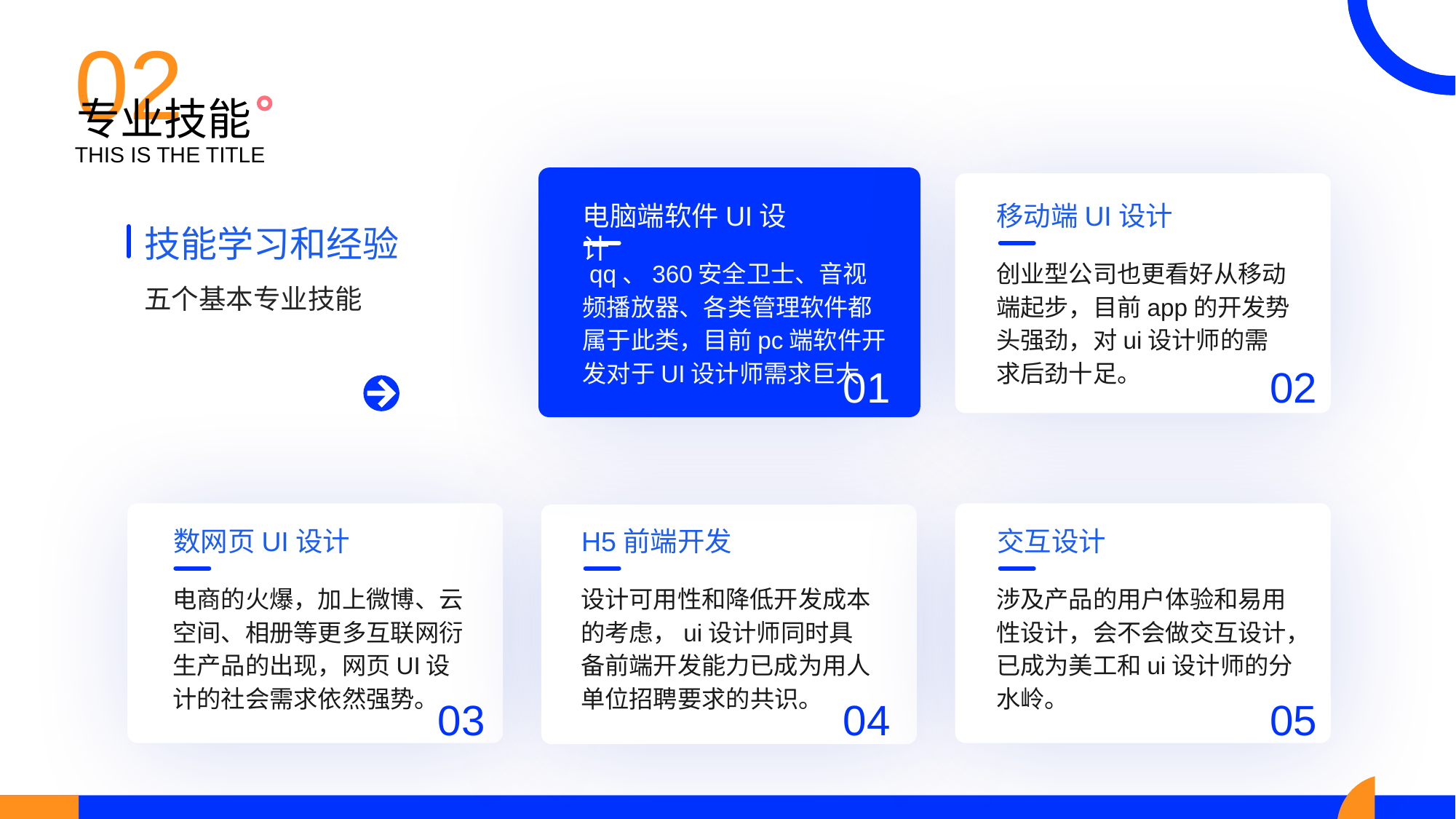

02
专业技能
THIS IS THE TITLE

电脑端软件UI设计
移动端UI设计
技能学习和经验
 qq、360安全卫士、音视频播放器、各类管理软件都属于此类，目前pc端软件开发对于UI设计师需求巨大
创业型公司也更看好从移动端起步，目前app的开发势头强劲，对ui设计师的需求后劲十足。
五个基本专业技能
01
02

数网页UI设计
H5前端开发
交互设计
电商的火爆，加上微博、云空间、相册等更多互联网衍生产品的出现，网页UI设计的社会需求依然强势。
设计可用性和降低开发成本的考虑，ui设计师同时具备前端开发能力已成为用人单位招聘要求的共识。
涉及产品的用户体验和易用性设计，会不会做交互设计，已成为美工和ui设计师的分水岭。
03
04
05